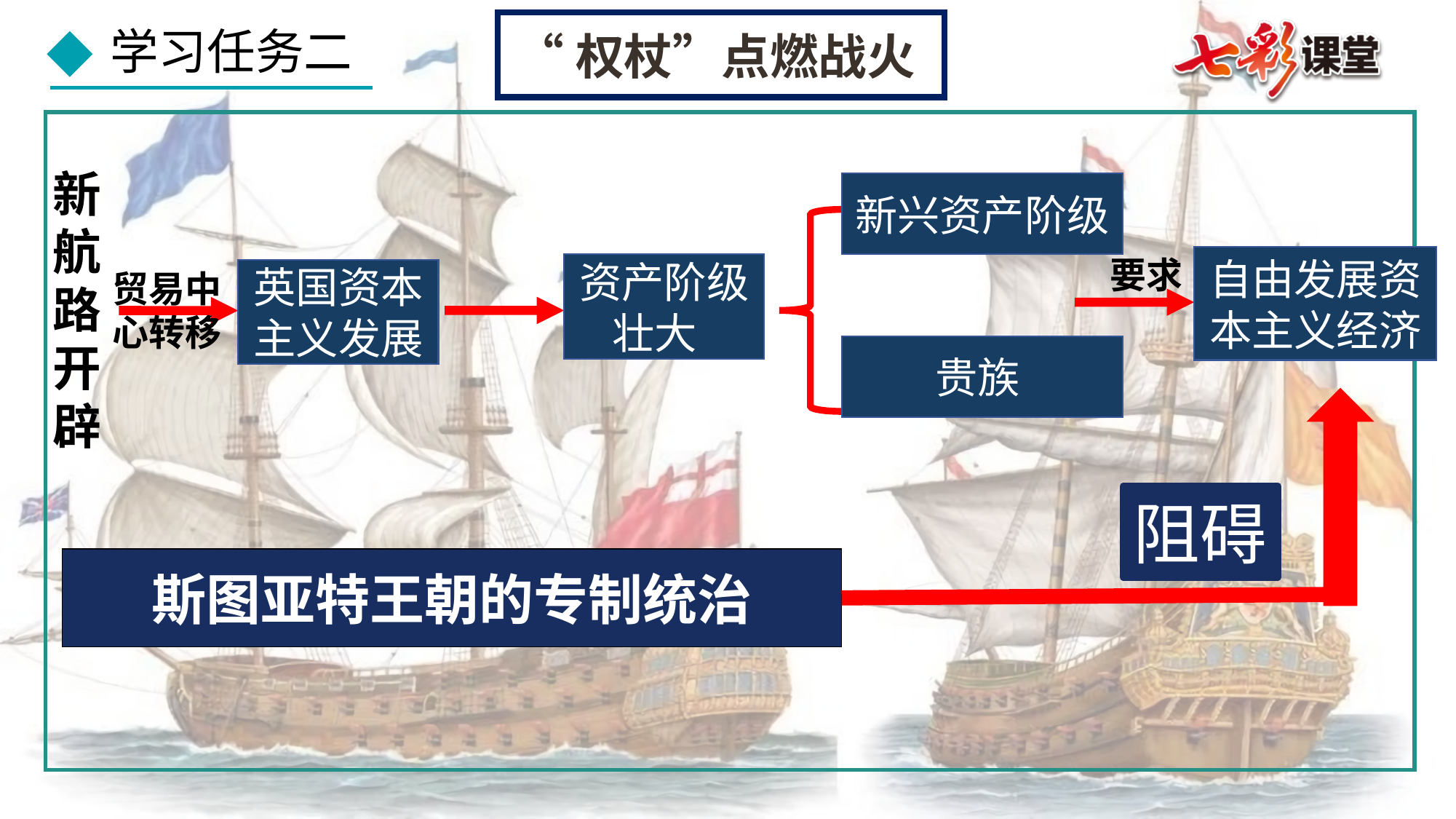

“权杖”点燃战火
新航路开辟
新兴资产阶级

自由发展资本主义经济
要求

资产阶级 壮大
英国资本主义发展
贸易中心转移
贵族

阻碍
斯图亚特王朝的专制统治